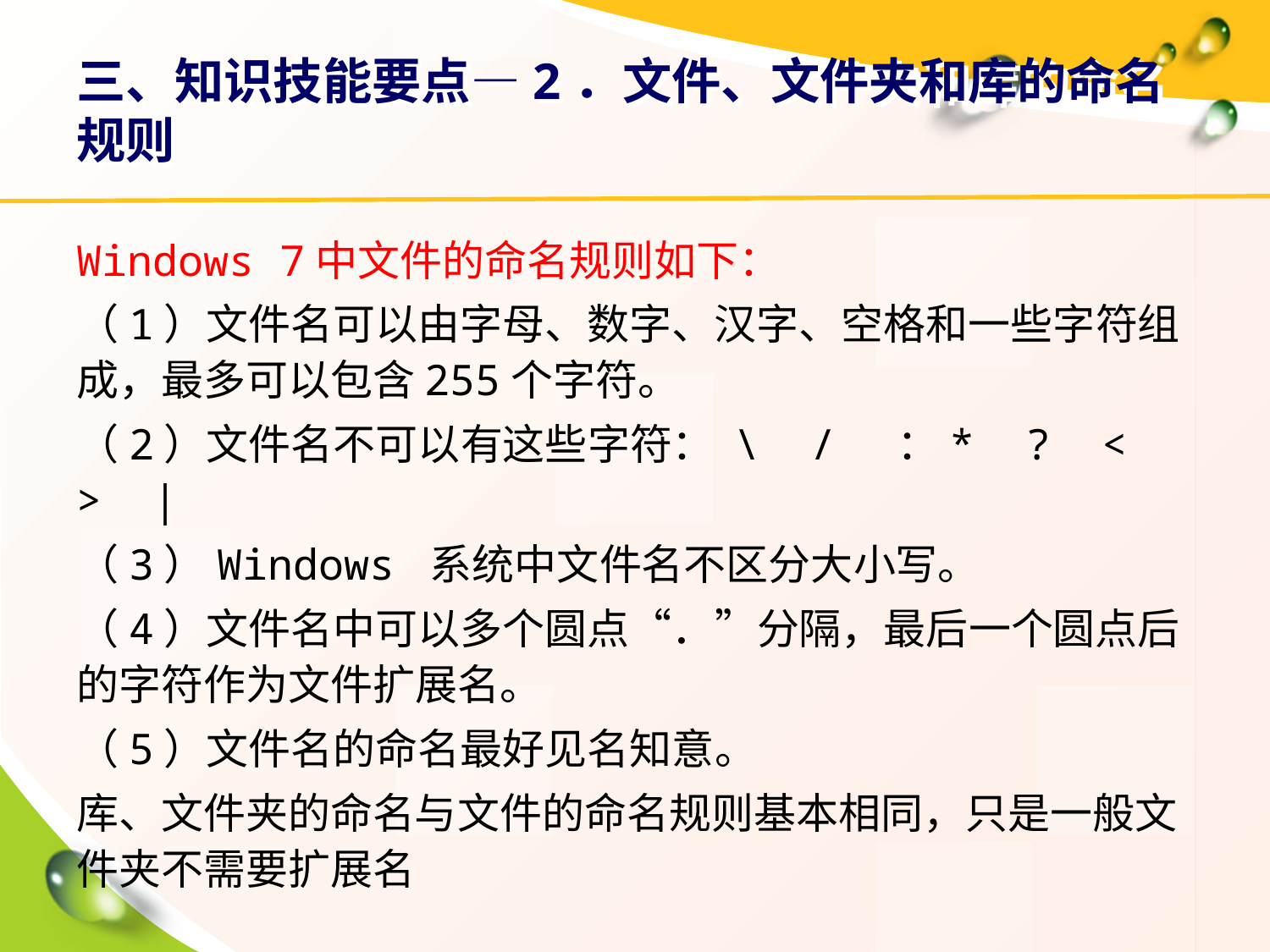

# 三、知识技能要点—2．文件、文件夹和库的命名规则
Windows 7中文件的命名规则如下：
（1）文件名可以由字母、数字、汉字、空格和一些字符组成，最多可以包含255个字符。
（2）文件名不可以有这些字符： \  /  ：*  ?  <  >  |
（3）Windows 系统中文件名不区分大小写。
（4）文件名中可以多个圆点“．”分隔，最后一个圆点后的字符作为文件扩展名。
（5）文件名的命名最好见名知意。
库、文件夹的命名与文件的命名规则基本相同，只是一般文件夹不需要扩展名